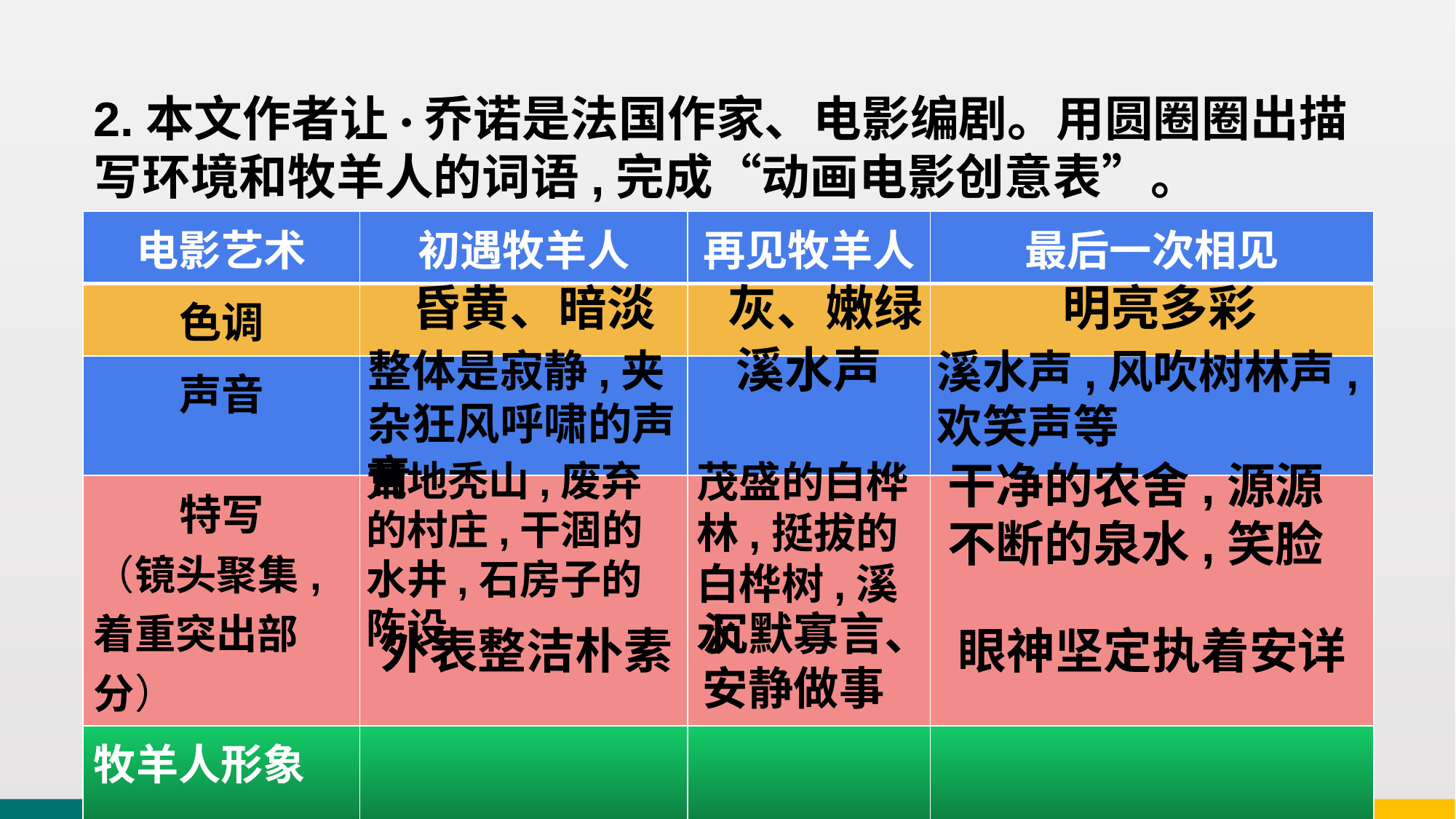

2.本文作者让·乔诺是法国作家、电影编剧。用圆圈圈出描写环境和牧羊人的词语,完成“动画电影创意表”。
| 电影艺术 | 初遇牧羊人 | 再见牧羊人 | 最后一次相见 |
| --- | --- | --- | --- |
| 色调 |  |  |  |
| 声音 |  |  |  |
| 特写 （镜头聚集,着重突出部分） |  |  |  |
| 牧羊人形象 |  |  |  |
昏黄、暗淡
灰、嫩绿
明亮多彩
溪水声
整体是寂静,夹杂狂风呼啸的声音
溪水声,风吹树林声,欢笑声等
荒地秃山,废弃的村庄,干涸的水井,石房子的陈设
茂盛的白桦林,挺拔的白桦树,溪水
干净的农舍,源源不断的泉水,笑脸
沉默寡言、安静做事
外表整洁朴素
眼神坚定执着安详